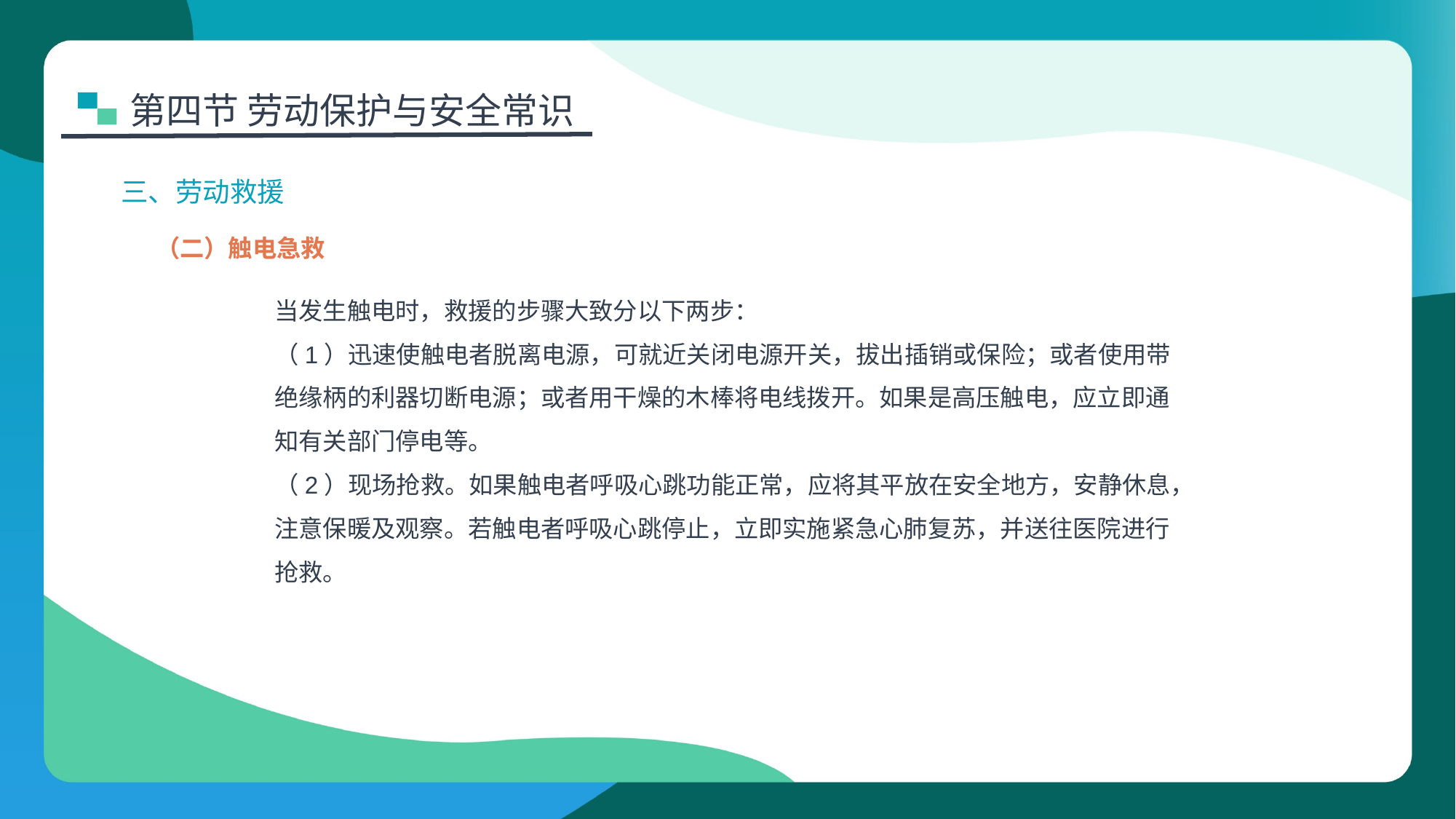

第四节 劳动保护与安全常识

三、劳动救援
（二）触电急救

当发生触电时，救援的步骤大致分以下两步：
（1）迅速使触电者脱离电源，可就近关闭电源开关，拔出插销或保险；或者使用带
绝缘柄的利器切断电源；或者用干燥的木棒将电线拨开。如果是高压触电，应立即通知有关部门停电等。
（2）现场抢救。如果触电者呼吸心跳功能正常，应将其平放在安全地方，安静休息，
注意保暖及观察。若触电者呼吸心跳停止，立即实施紧急心肺复苏，并送往医院进行抢救。